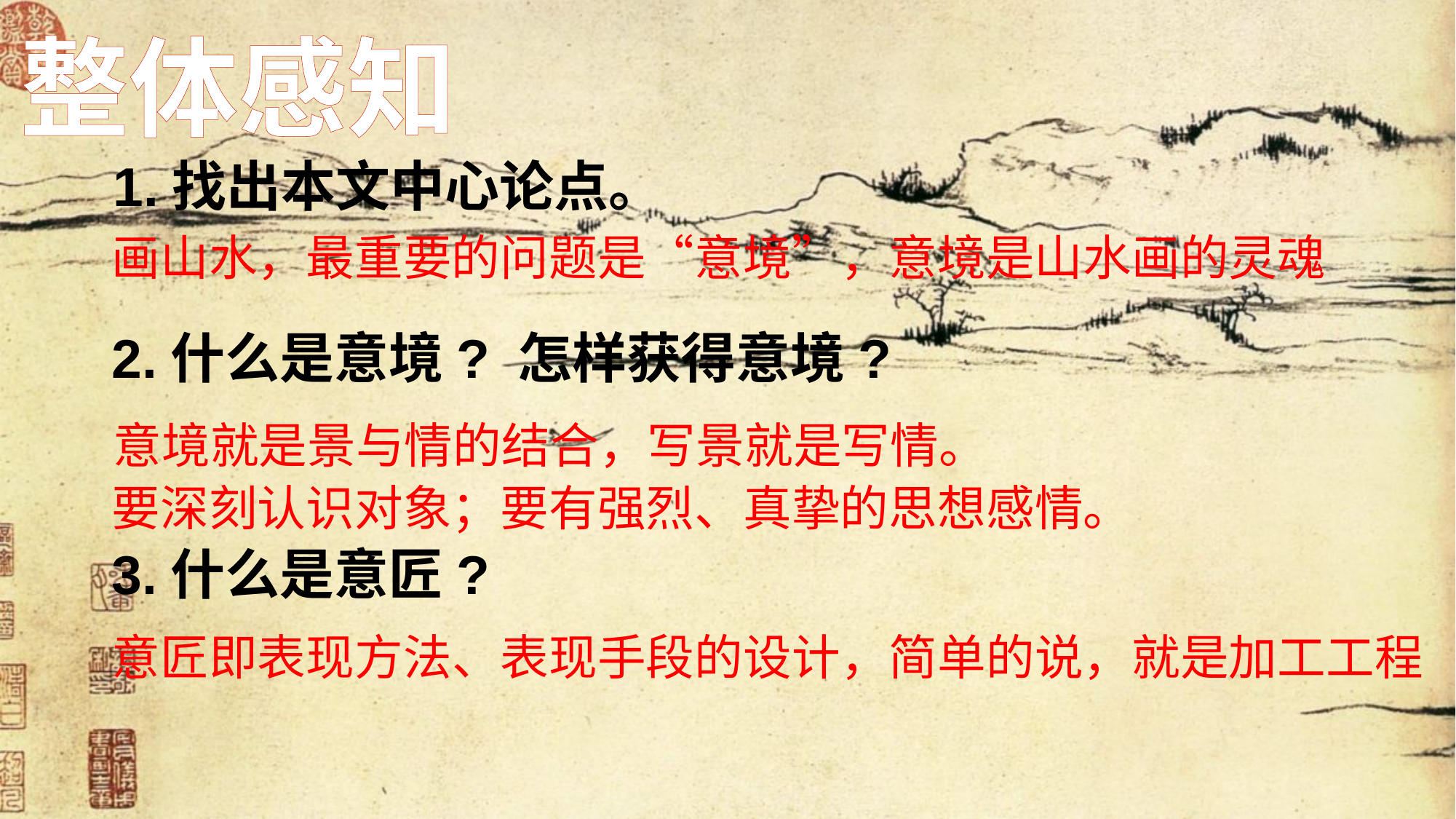

整体感知
1.找出本文中心论点。
画山水，最重要的问题是“意境”，意境是山水画的灵魂
2.什么是意境? 怎样获得意境?
意境就是景与情的结合，写景就是写情。
要深刻认识对象；要有强烈、真挚的思想感情。
3.什么是意匠?
意匠即表现方法、表现手段的设计，简单的说，就是加工工程